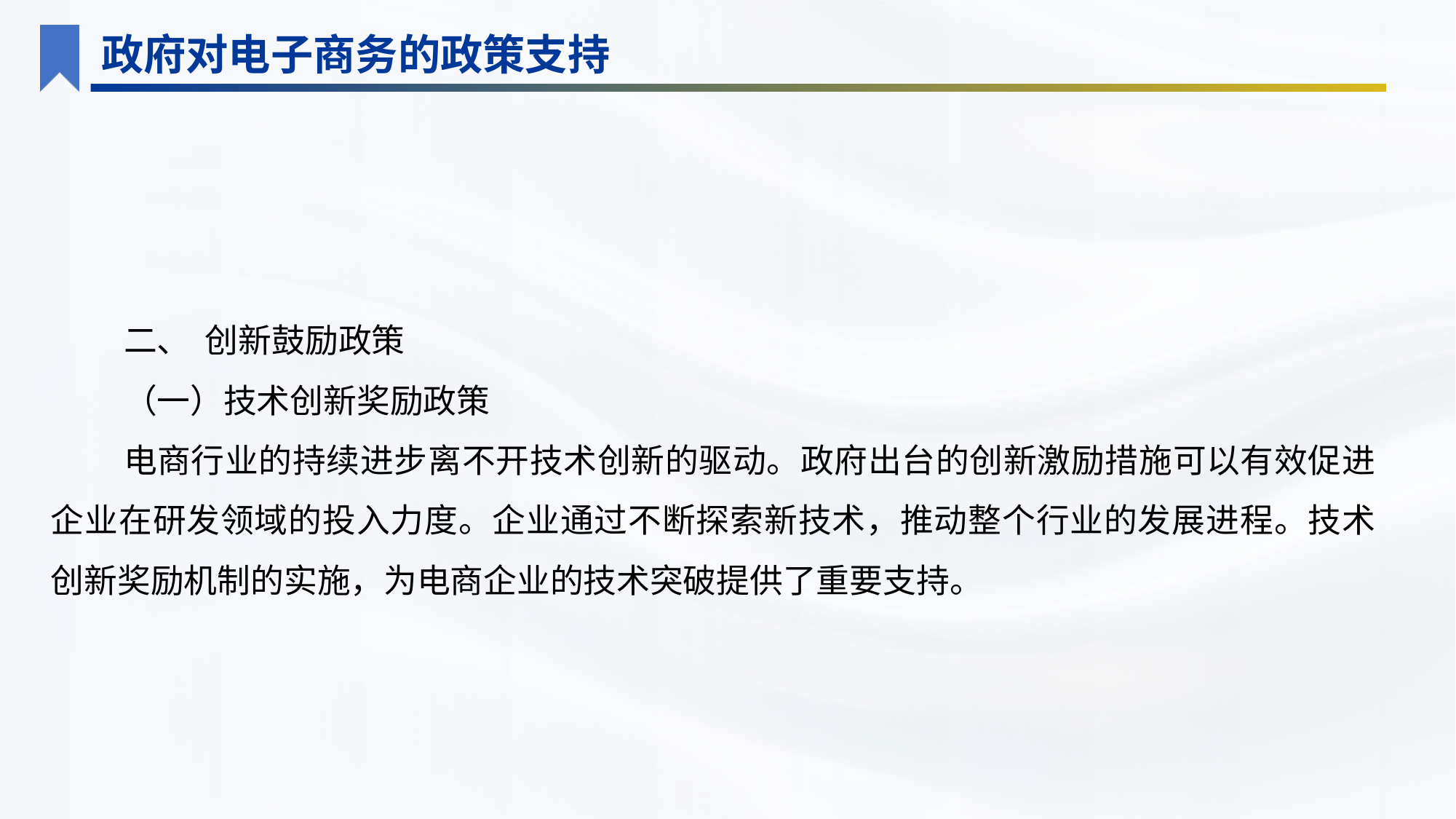

政府对电子商务的政策支持
二、  创新鼓励政策
（一）技术创新奖励政策
电商行业的持续进步离不开技术创新的驱动。政府出台的创新激励措施可以有效促进企业在研发领域的投入力度。企业通过不断探索新技术，推动整个行业的发展进程。技术创新奖励机制的实施，为电商企业的技术突破提供了重要支持。